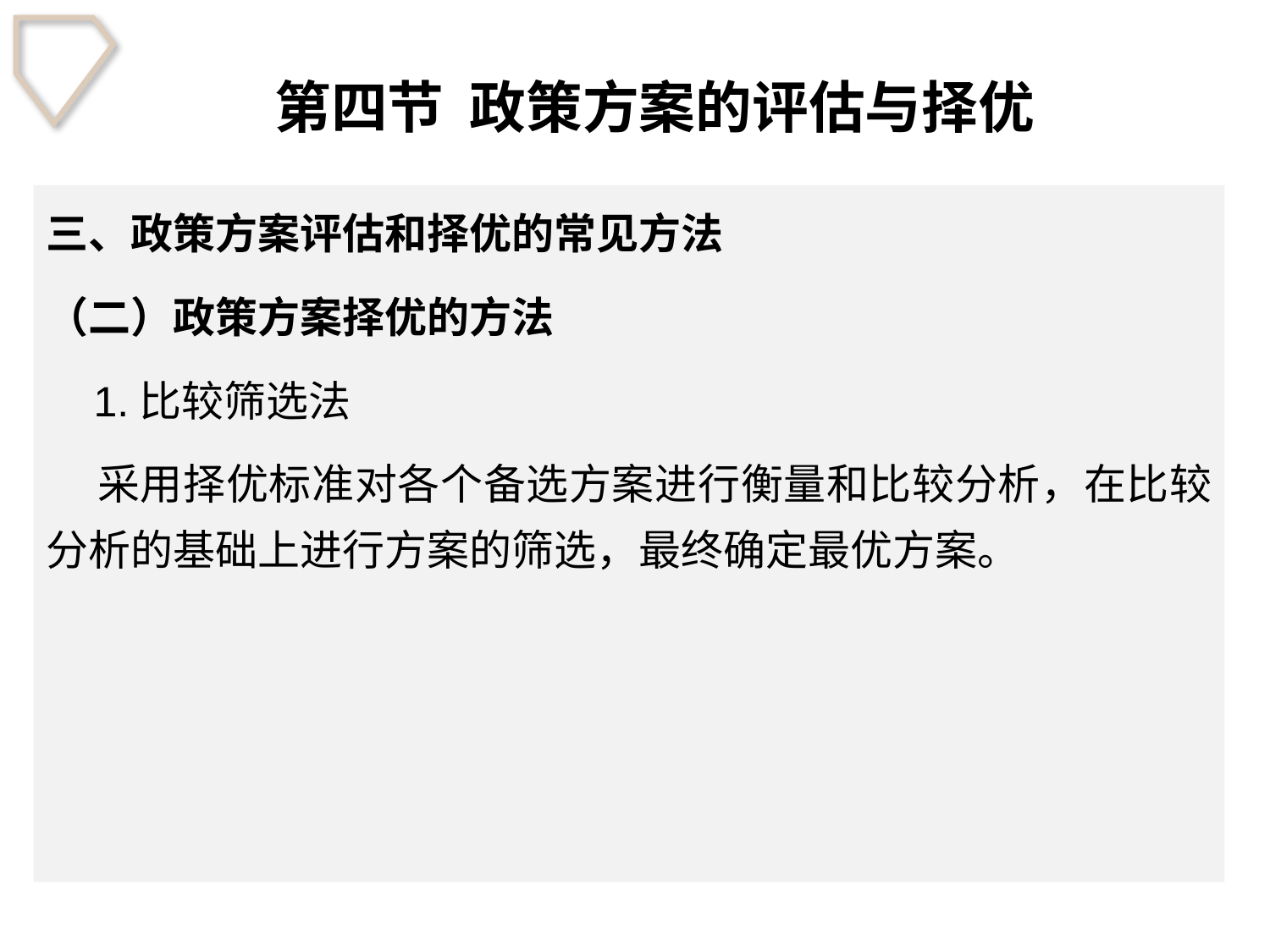

# 第四节  政策方案的评估与择优
三、政策方案评估和择优的常见方法
（二）政策方案择优的方法
    1.比较筛选法
    采用择优标准对各个备选方案进行衡量和比较分析，在比较分析的基础上进行方案的筛选，最终确定最优方案。